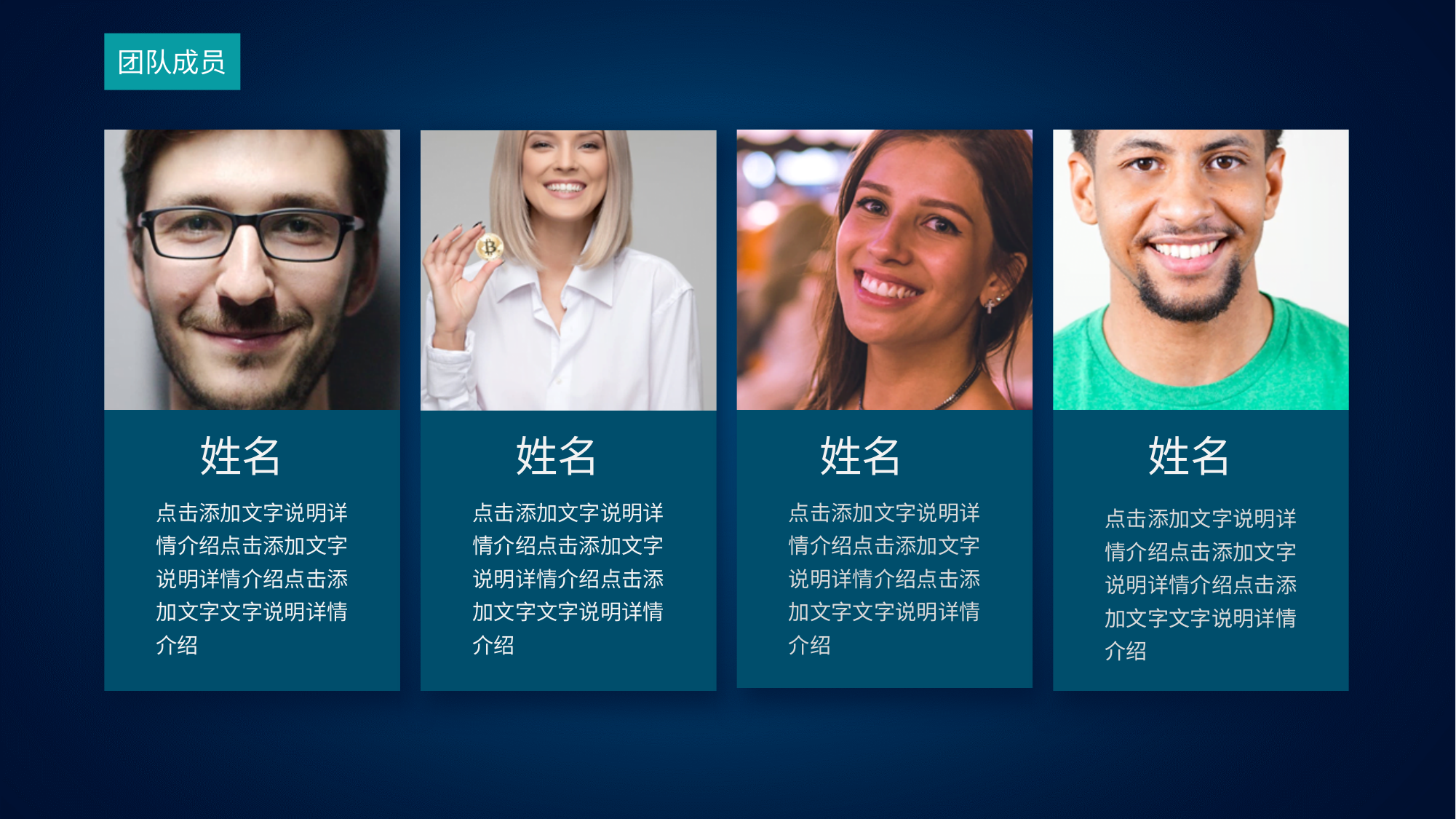

团队成员

姓名
姓名
姓名
姓名
点击添加文字说明详情介绍点击添加文字说明详情介绍点击添加文字文字说明详情介绍
点击添加文字说明详情介绍点击添加文字说明详情介绍点击添加文字文字说明详情介绍
点击添加文字说明详情介绍点击添加文字说明详情介绍点击添加文字文字说明详情介绍
点击添加文字说明详情介绍点击添加文字说明详情介绍点击添加文字文字说明详情介绍